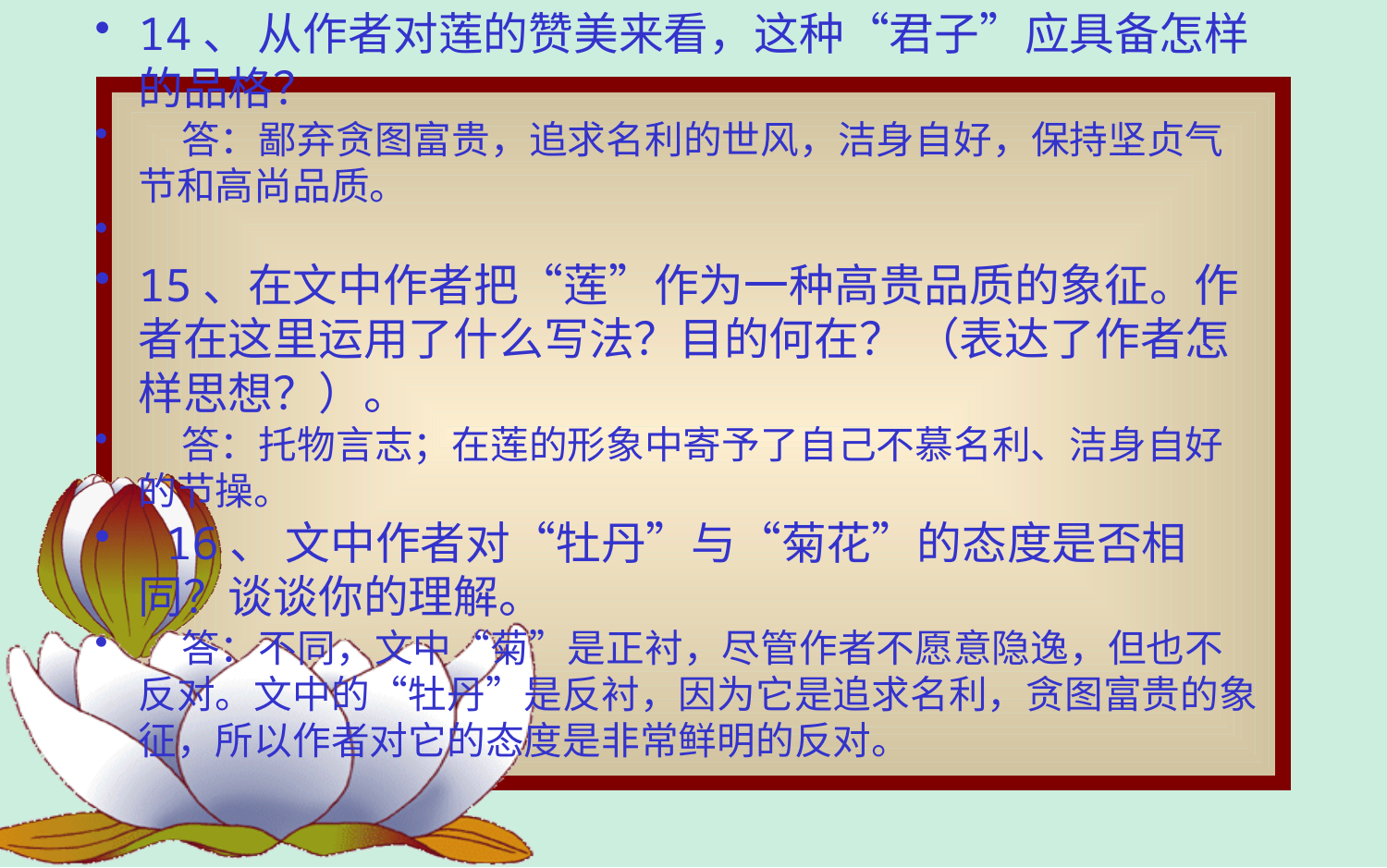

14、 从作者对莲的赞美来看，这种“君子”应具备怎样的品格？
    答：鄙弃贪图富贵，追求名利的世风，洁身自好，保持坚贞气节和高尚品质。

15、在文中作者把“莲”作为一种高贵品质的象征。作者在这里运用了什么写法？目的何在？ （表达了作者怎样思想？）。
    答：托物言志；在莲的形象中寄予了自己不慕名利、洁身自好的节操。
 16、 文中作者对“牡丹”与“菊花”的态度是否相同？谈谈你的理解。
    答：不同，文中“菊”是正衬，尽管作者不愿意隐逸，但也不反对。文中的“牡丹”是反衬，因为它是追求名利，贪图富贵的象征，所以作者对它的态度是非常鲜明的反对。
#